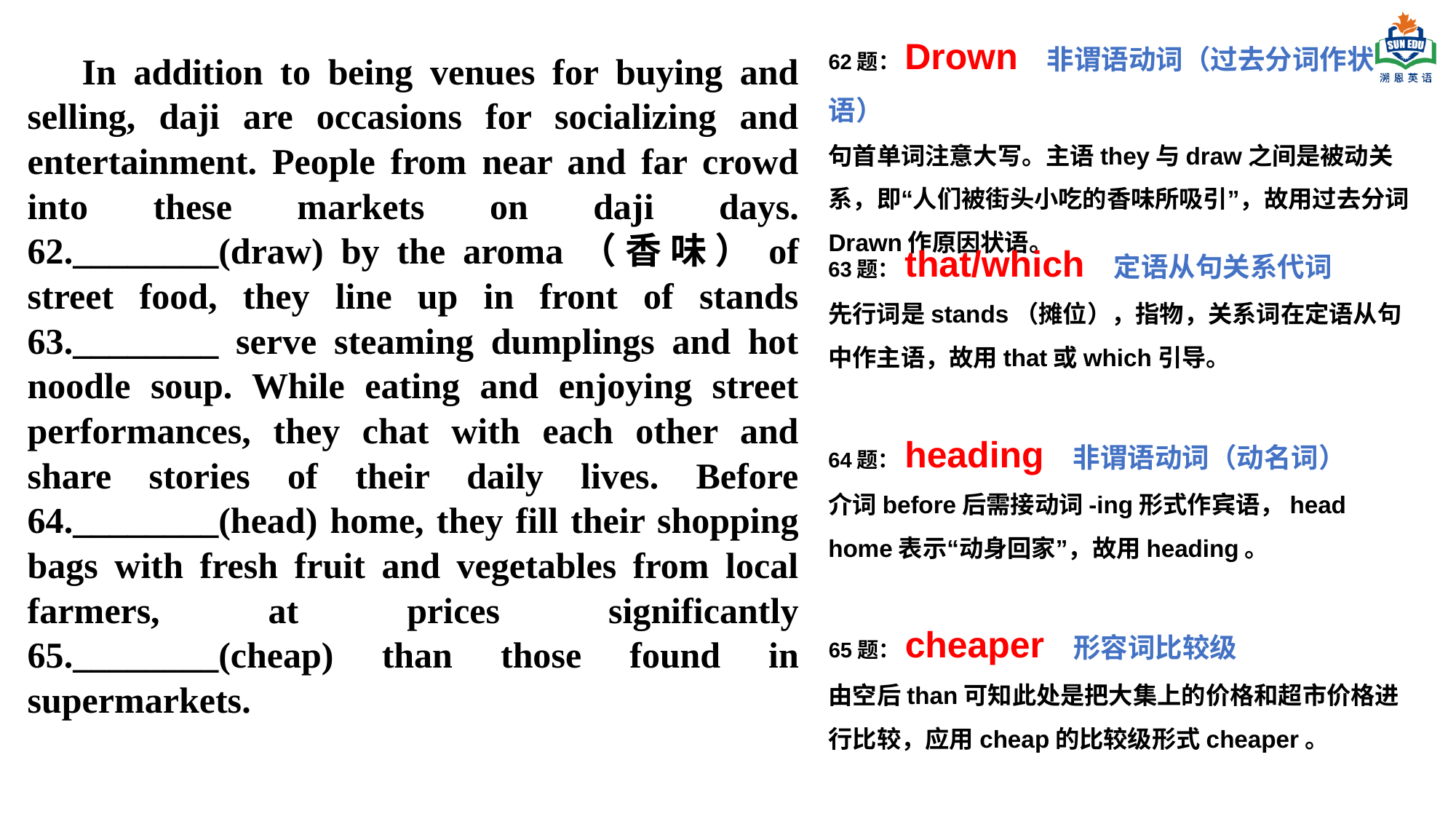

62题：Drown  非谓语动词（过去分词作状语）
句首单词注意大写。主语they与draw之间是被动关系，即“人们被街头小吃的香味所吸引”，故用过去分词Drawn作原因状语。
In addition to being venues for buying and selling, daji are occasions for socializing and entertainment. People from near and far crowd into these markets on daji days. 62.________(draw) by the aroma（香味）of street food, they line up in front of stands 63.________ serve steaming dumplings and hot noodle soup. While eating and enjoying street performances, they chat with each other and share stories of their daily lives. Before 64.________(head) home, they fill their shopping bags with fresh fruit and vegetables from local farmers, at prices significantly 65.________(cheap) than those found in supermarkets.
63题：that/which  定语从句关系代词
先行词是stands（摊位），指物，关系词在定语从句中作主语，故用that或which引导。
64题：heading  非谓语动词（动名词）
介词before后需接动词-ing形式作宾语，head home表示“动身回家”，故用heading。
65题：cheaper  形容词比较级
由空后than可知此处是把大集上的价格和超市价格进行比较，应用cheap的比较级形式cheaper。